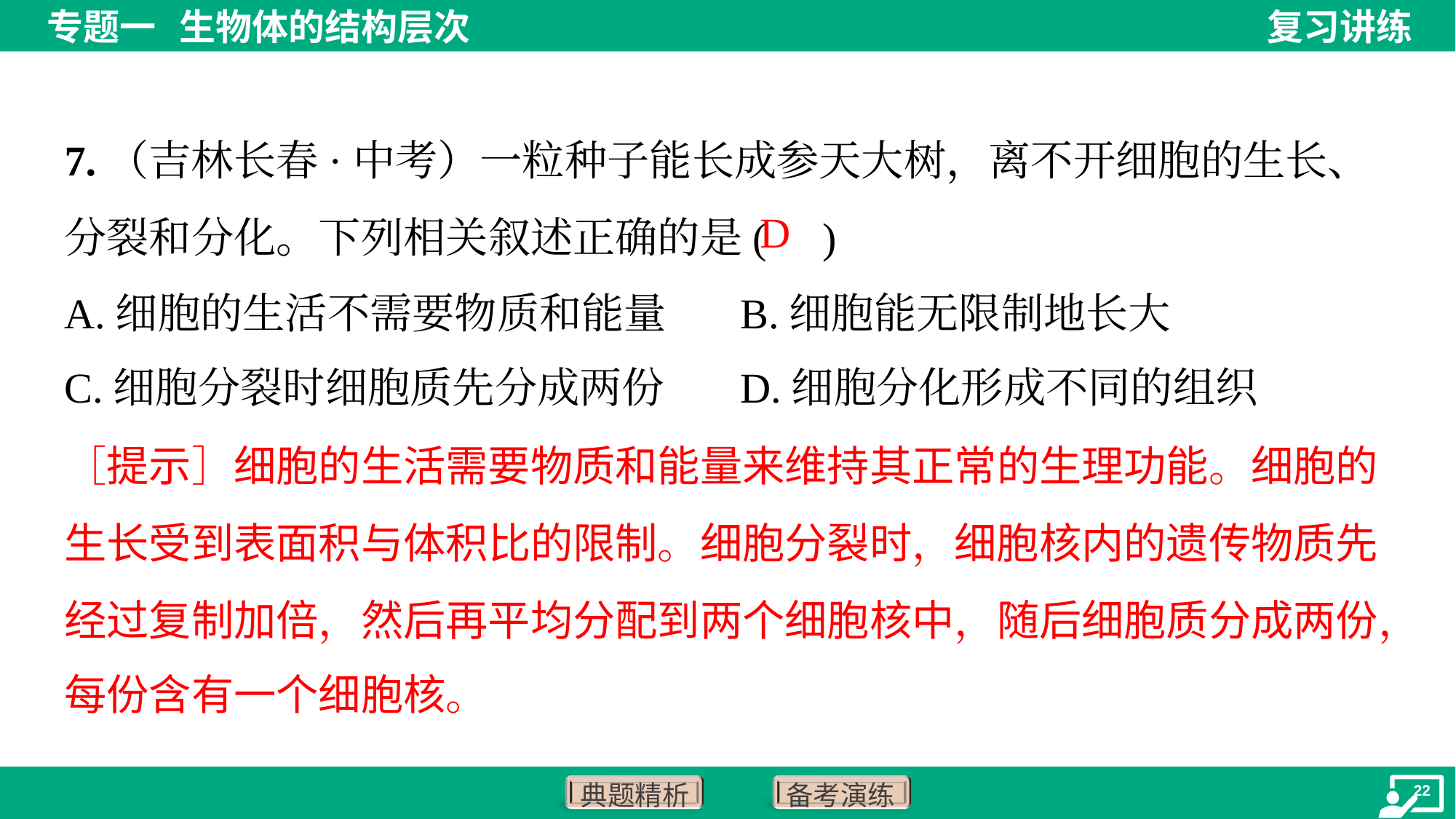

7.（吉林长春·中考）一粒种子能长成参天大树，离不开细胞的生长、分裂和分化。下列相关叙述正确的是(     )
D
A.细胞的生活不需要物质和能量	B.细胞能无限制地长大
C.细胞分裂时细胞质先分成两份	D.细胞分化形成不同的组织
［提示］细胞的生活需要物质和能量来维持其正常的生理功能。细胞的
生长受到表面积与体积比的限制。细胞分裂时，细胞核内的遗传物质先
经过复制加倍，然后再平均分配到两个细胞核中，随后细胞质分成两份，
每份含有一个细胞核。